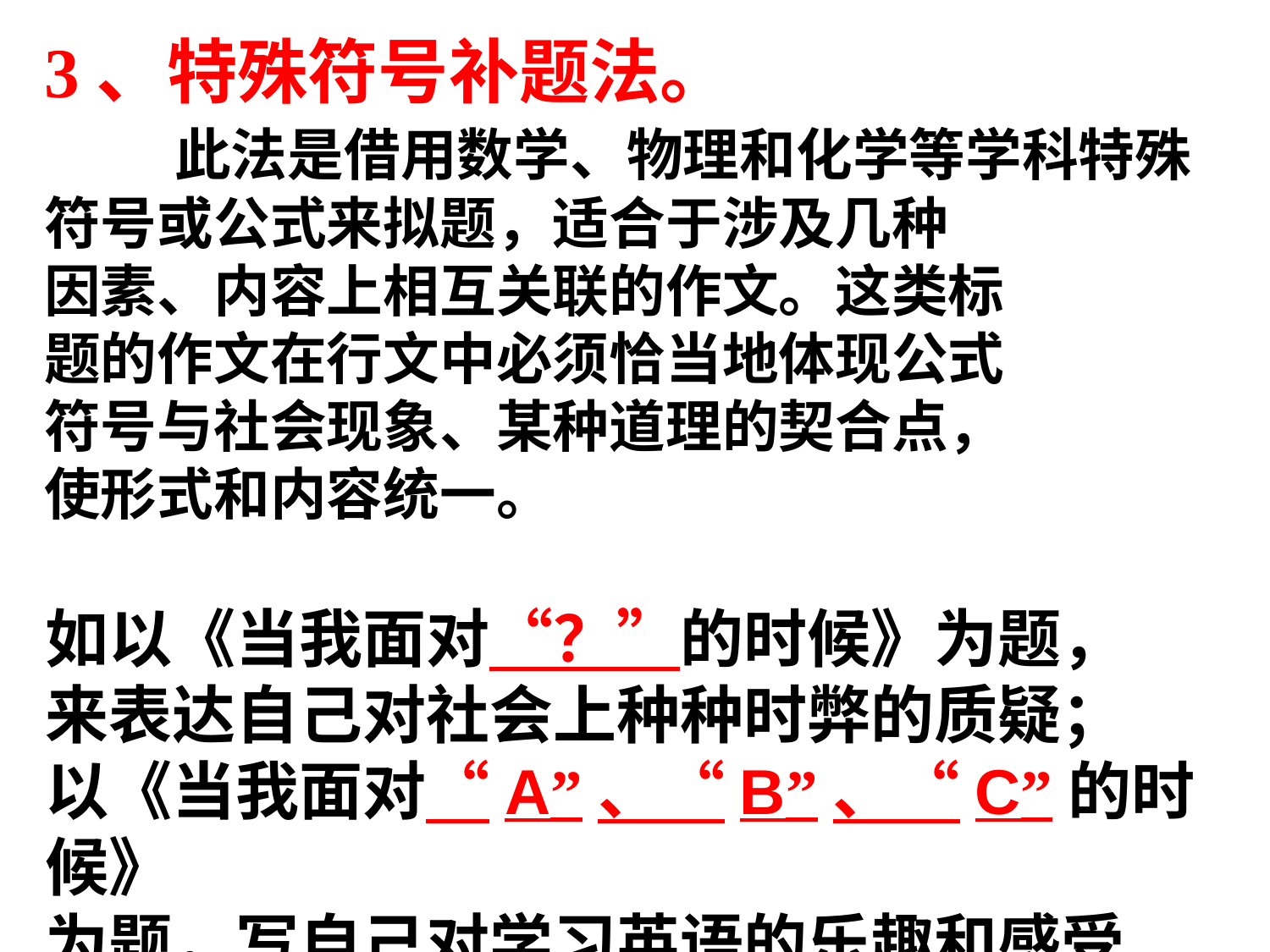

3、特殊符号补题法。
        此法是借用数学、物理和化学等学科特殊符号或公式来拟题，适合于涉及几种
因素、内容上相互关联的作文。这类标
题的作文在行文中必须恰当地体现公式
符号与社会现象、某种道理的契合点，
使形式和内容统一。
如以《当我面对“？”的时候》为题，
来表达自己对社会上种种时弊的质疑；
以《当我面对“A”、“B”、“C”的时候》
为题，写自己对学习英语的乐趣和感受